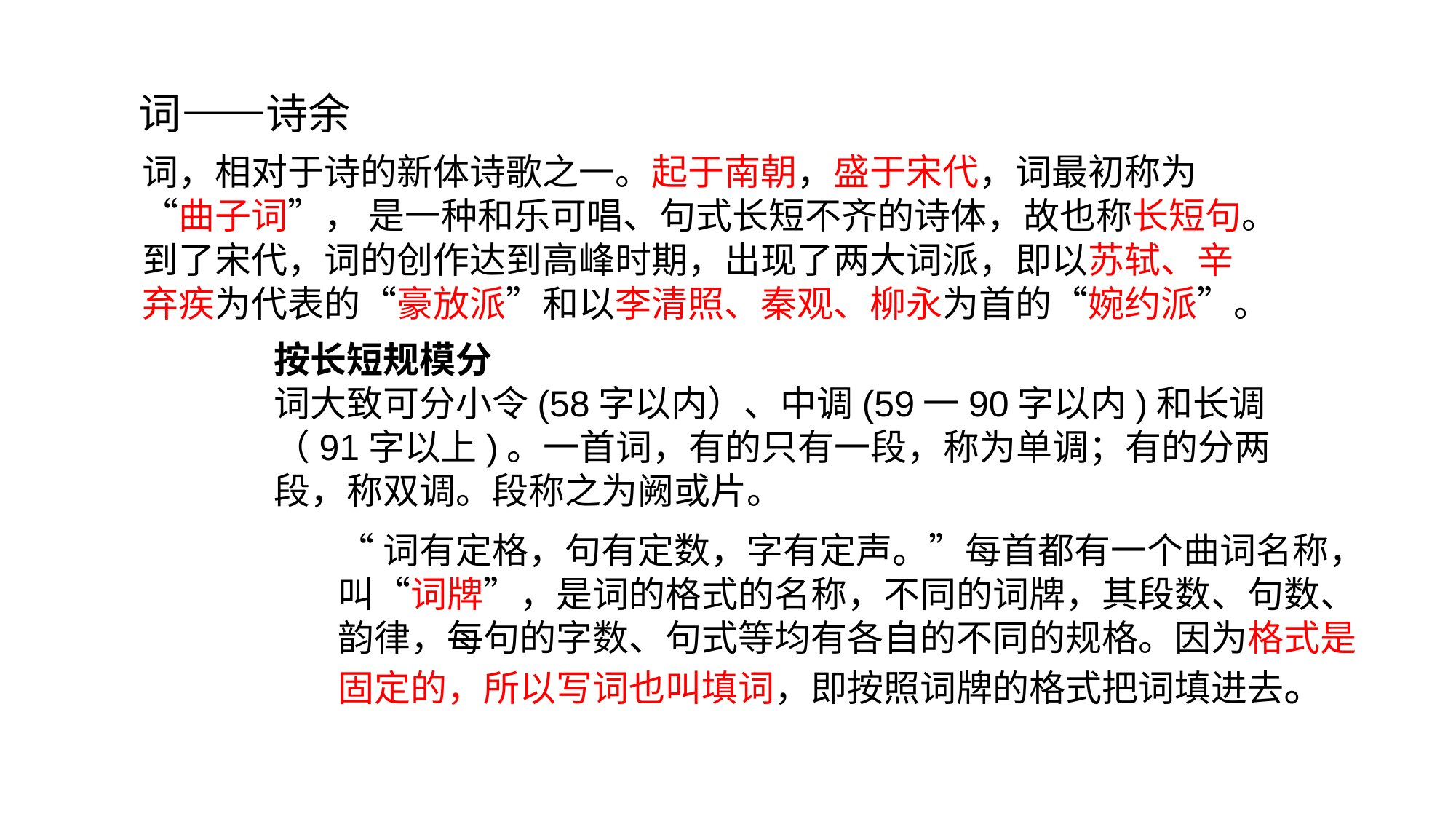

#
词——诗余
词，相对于诗的新体诗歌之一。起于南朝，盛于宋代，词最初称为“曲子词”， 是一种和乐可唱、句式长短不齐的诗体，故也称长短句。到了宋代，词的创作达到高峰时期，出现了两大词派，即以苏轼、辛弃疾为代表的“豪放派”和以李清照、秦观、柳永为首的“婉约派”。

按长短规模分
词大致可分小令(58字以内）、中调(59一90字以内)和长调（91字以上)。一首词，有的只有一段，称为单调；有的分两段，称双调。段称之为阙或片。

“词有定格，句有定数，字有定声。”每首都有一个曲词名称，叫“词牌”，是词的格式的名称，不同的词牌，其段数、句数、韵律，每句的字数、句式等均有各自的不同的规格。因为格式是固定的，所以写词也叫填词，即按照词牌的格式把词填进去。